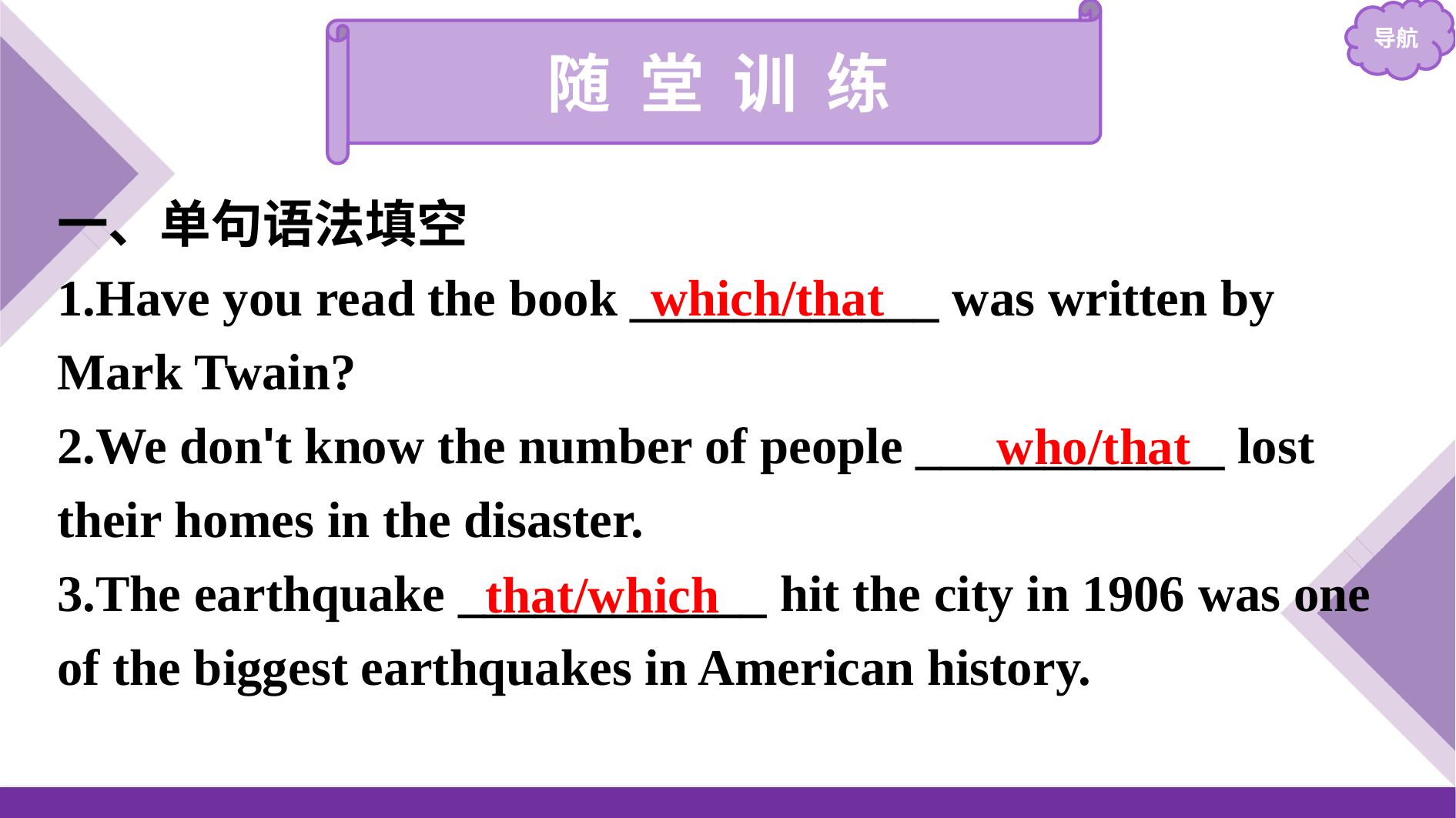

随  堂  训  练
一、单句语法填空
1.Have you read the book ____________ was written by Mark Twain?
2.We don't know the number of people ____________ lost their homes in the disaster.
3.The earthquake ____________ hit the city in 1906 was one of the biggest earthquakes in American history.
which/that
who/that
that/which